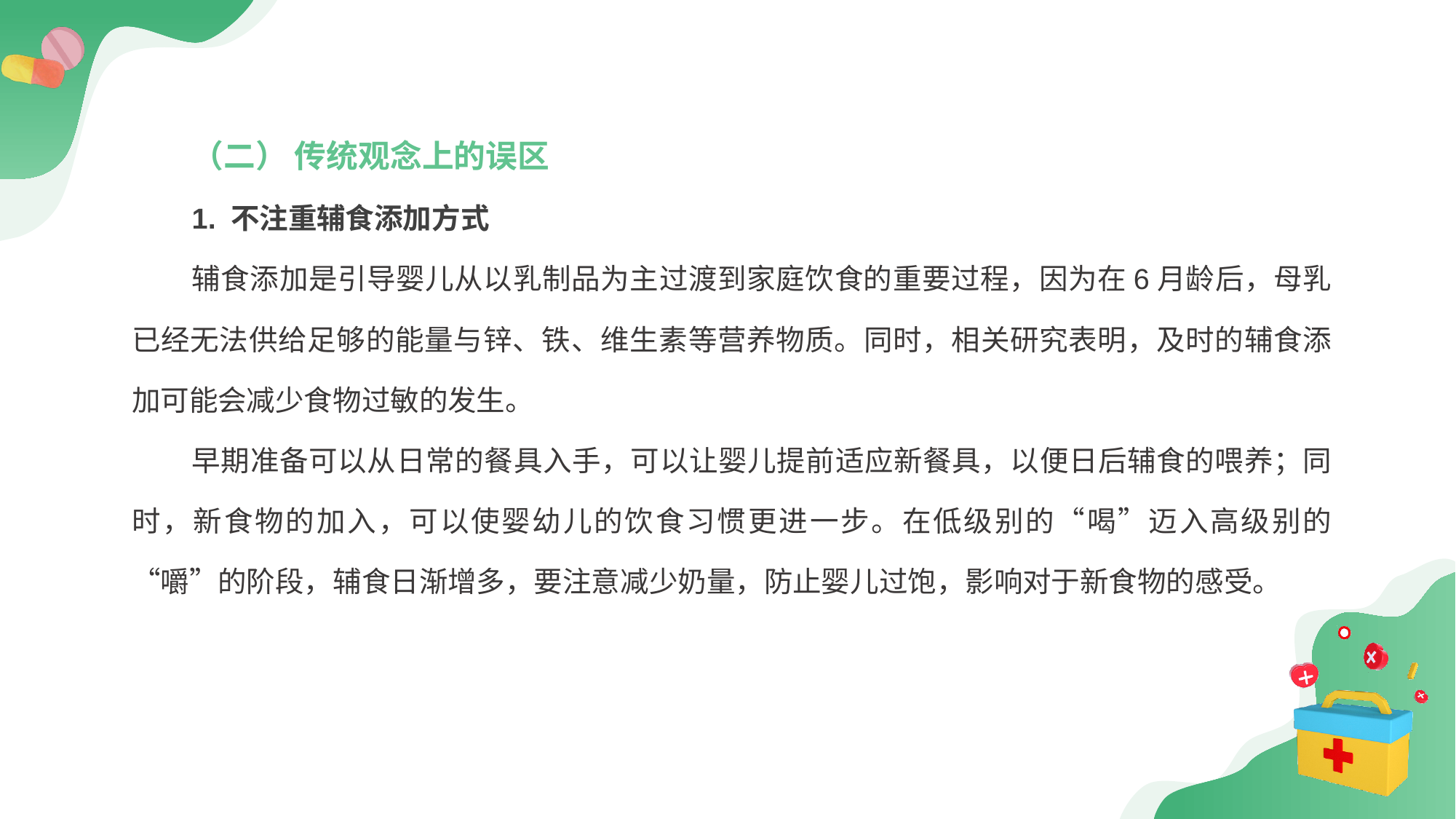

（二） 传统观念上的误区
1. 不注重辅食添加方式
辅食添加是引导婴儿从以乳制品为主过渡到家庭饮食的重要过程，因为在6月龄后，母乳已经无法供给足够的能量与锌、铁、维生素等营养物质。同时，相关研究表明，及时的辅食添加可能会减少食物过敏的发生。
早期准备可以从日常的餐具入手，可以让婴儿提前适应新餐具，以便日后辅食的喂养；同时，新食物的加入，可以使婴幼儿的饮食习惯更进一步。在低级别的“喝”迈入高级别的“嚼”的阶段，辅食日渐增多，要注意减少奶量，防止婴儿过饱，影响对于新食物的感受。